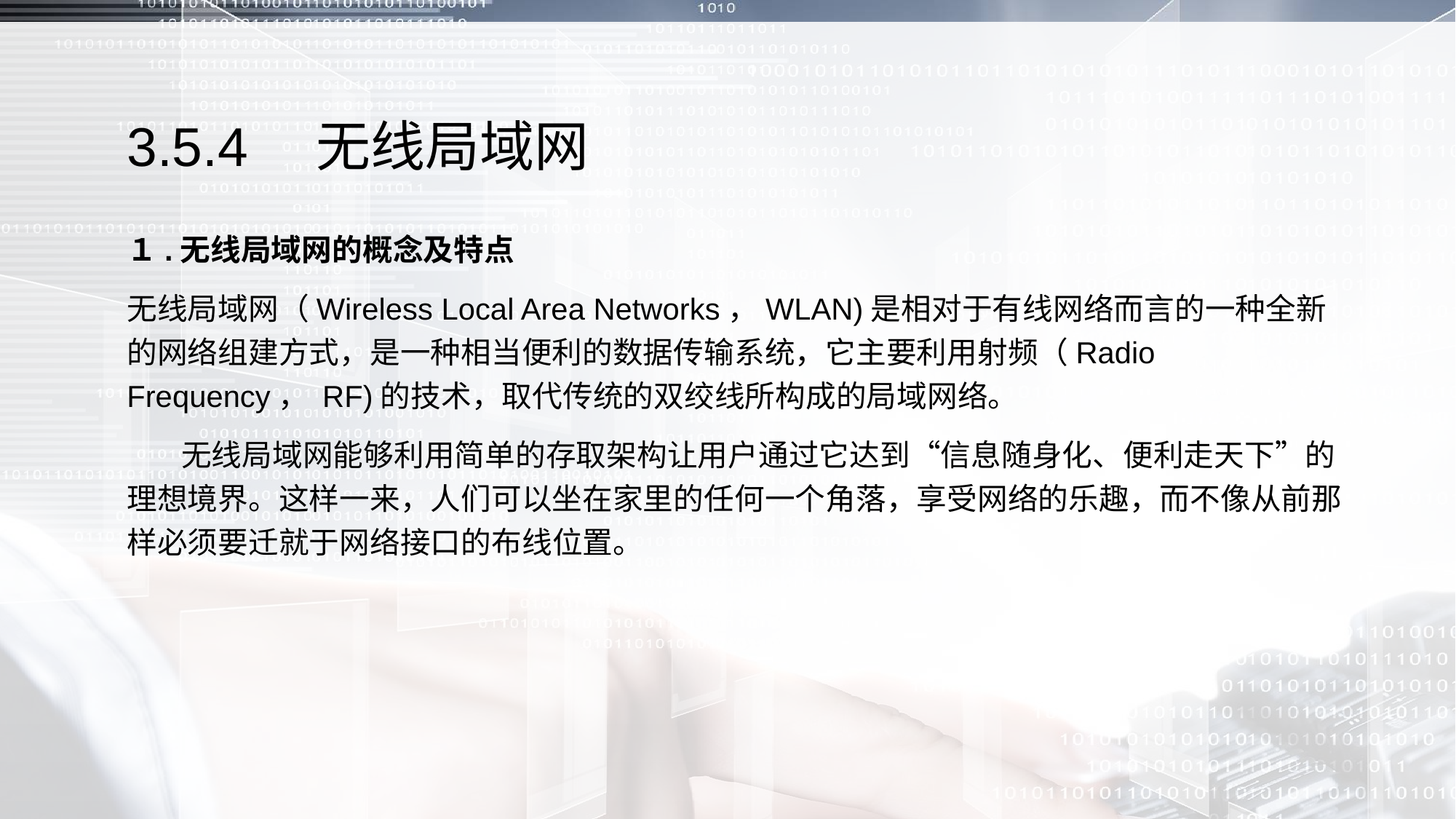

# 3.5.4　无线局域网
１.无线局域网的概念及特点
无线局域网（Wireless Local Area Networks，WLAN)是相对于有线网络而言的一种全新的网络组建方式，是一种相当便利的数据传输系统，它主要利用射频（Radio Frequency， RF)的技术，取代传统的双绞线所构成的局域网络。
       无线局域网能够利用简单的存取架构让用户通过它达到“信息随身化、便利走天下”的理想境界。这样一来，人们可以坐在家里的任何一个角落，享受网络的乐趣，而不像从前那样必须要迁就于网络接口的布线位置。